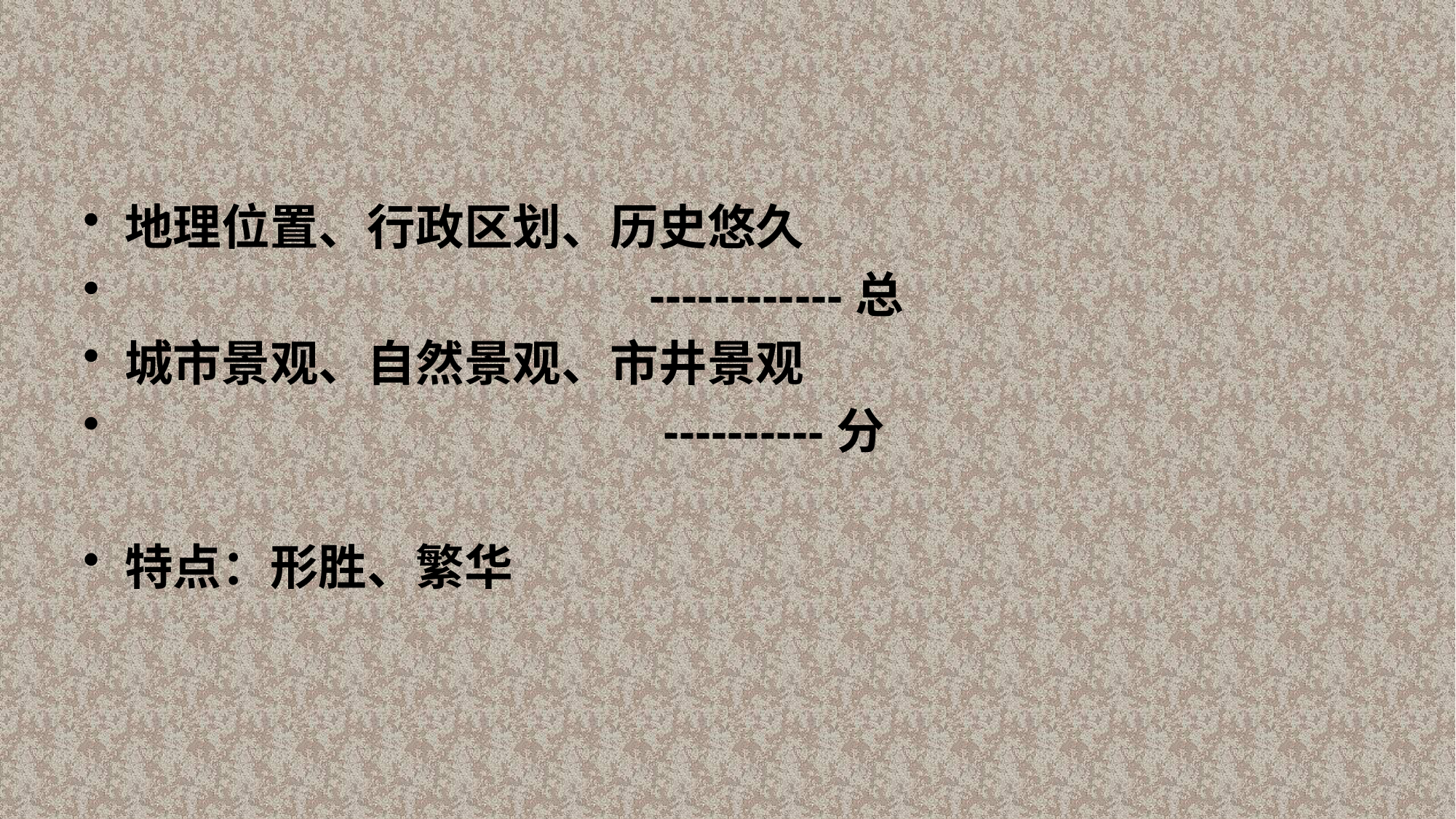

#
地理位置、行政区划、历史悠久
                                       ------------总
城市景观、自然景观、市井景观
                                        ----------分

特点：形胜、繁华